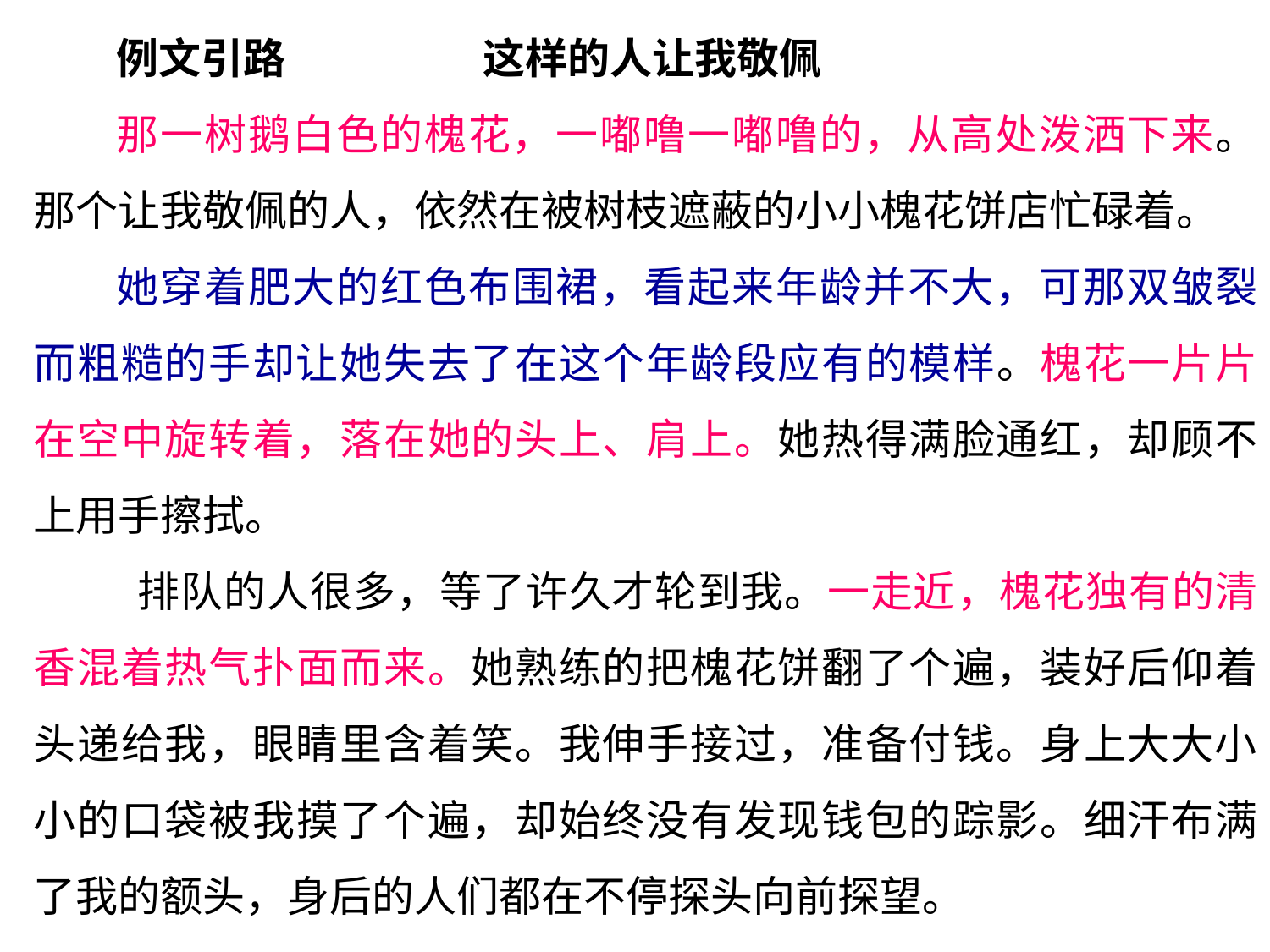

例文引路                                                 这样的人让我敬佩
那一树鹅白色的槐花，一嘟噜一嘟噜的，从高处泼洒下来。那个让我敬佩的人，依然在被树枝遮蔽的小小槐花饼店忙碌着。
她穿着肥大的红色布围裙，看起来年龄并不大，可那双皱裂而粗糙的手却让她失去了在这个年龄段应有的模样。槐花一片片在空中旋转着，落在她的头上、肩上。她热得满脸通红，却顾不上用手擦拭。
 排队的人很多，等了许久才轮到我。一走近，槐花独有的清香混着热气扑面而来。她熟练的把槐花饼翻了个遍，装好后仰着头递给我，眼睛里含着笑。我伸手接过，准备付钱。身上大大小小的口袋被我摸了个遍，却始终没有发现钱包的踪影。细汗布满了我的额头，身后的人们都在不停探头向前探望。